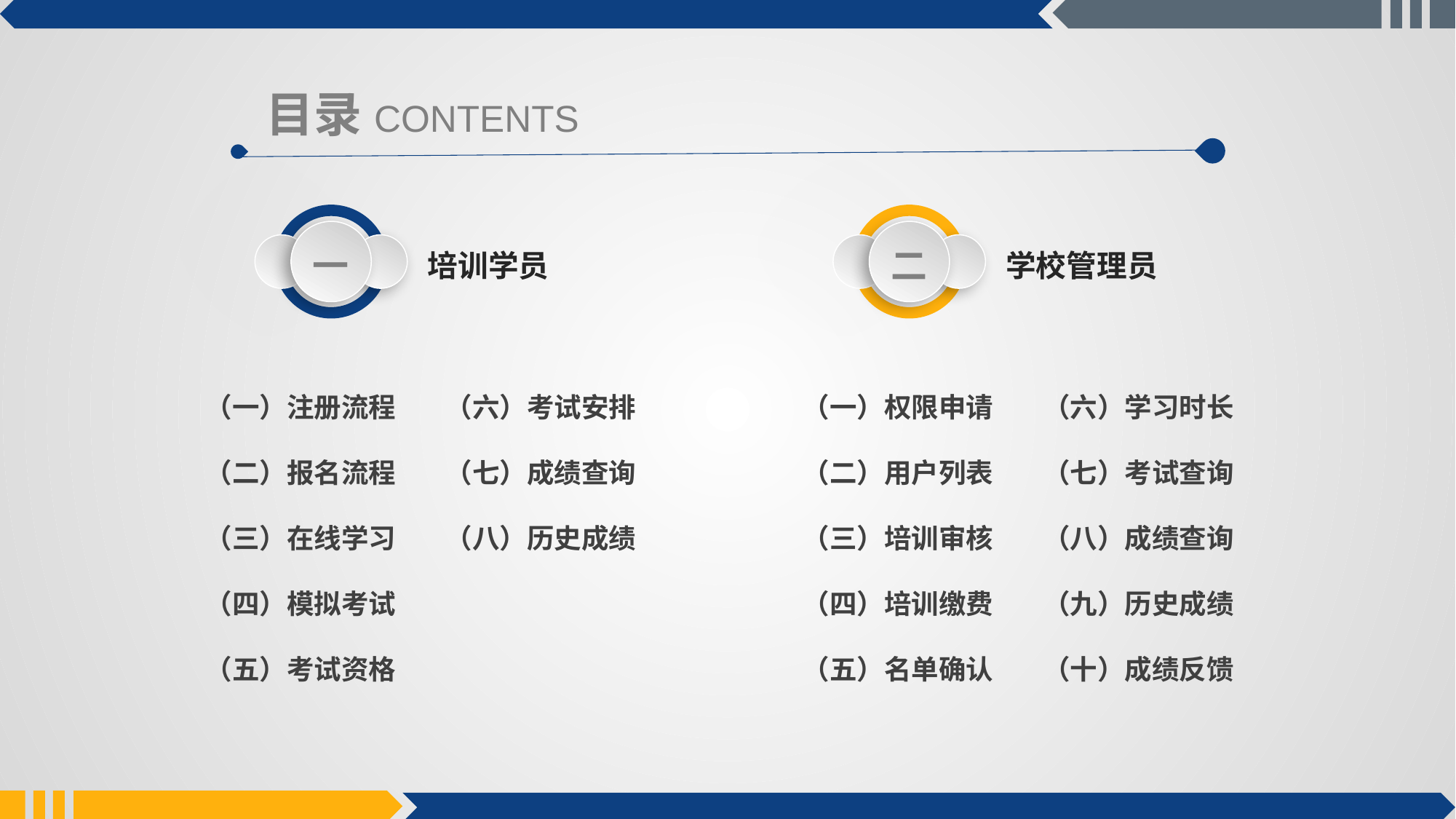

# 目录CONTENTS

一
二
培训学员
学校管理员
（一）注册流程        （六）考试安排
（二）报名流程        （七）成绩查询
（三）在线学习        （八）历史成绩
（四）模拟考试
（五）考试资格
（一）权限申请        （六）学习时长
（二）用户列表        （七）考试查询
（三）培训审核        （八）成绩查询
（四）培训缴费        （九）历史成绩
（五）名单确认        （十）成绩反馈